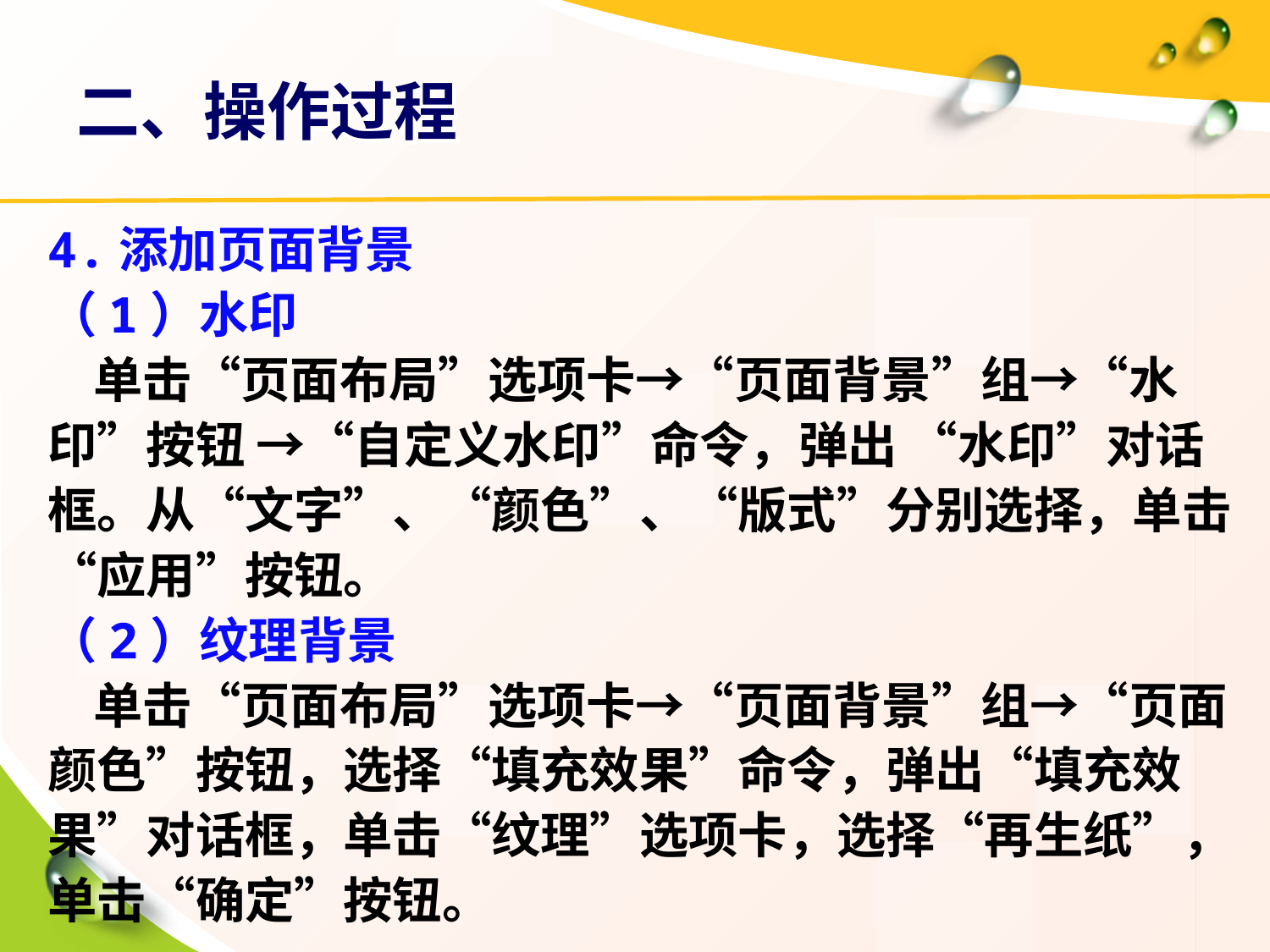

# 二、操作过程
4.添加页面背景
（1）水印
   单击“页面布局”选项卡→“页面背景”组→“水印”按钮 →“自定义水印”命令，弹出 “水印”对话框。从“文字”、“颜色”、“版式”分别选择，单击“应用”按钮。
（2）纹理背景
   单击“页面布局”选项卡→“页面背景”组→“页面颜色”按钮，选择“填充效果”命令，弹出“填充效果”对话框，单击“纹理”选项卡，选择“再生纸”，单击“确定”按钮。